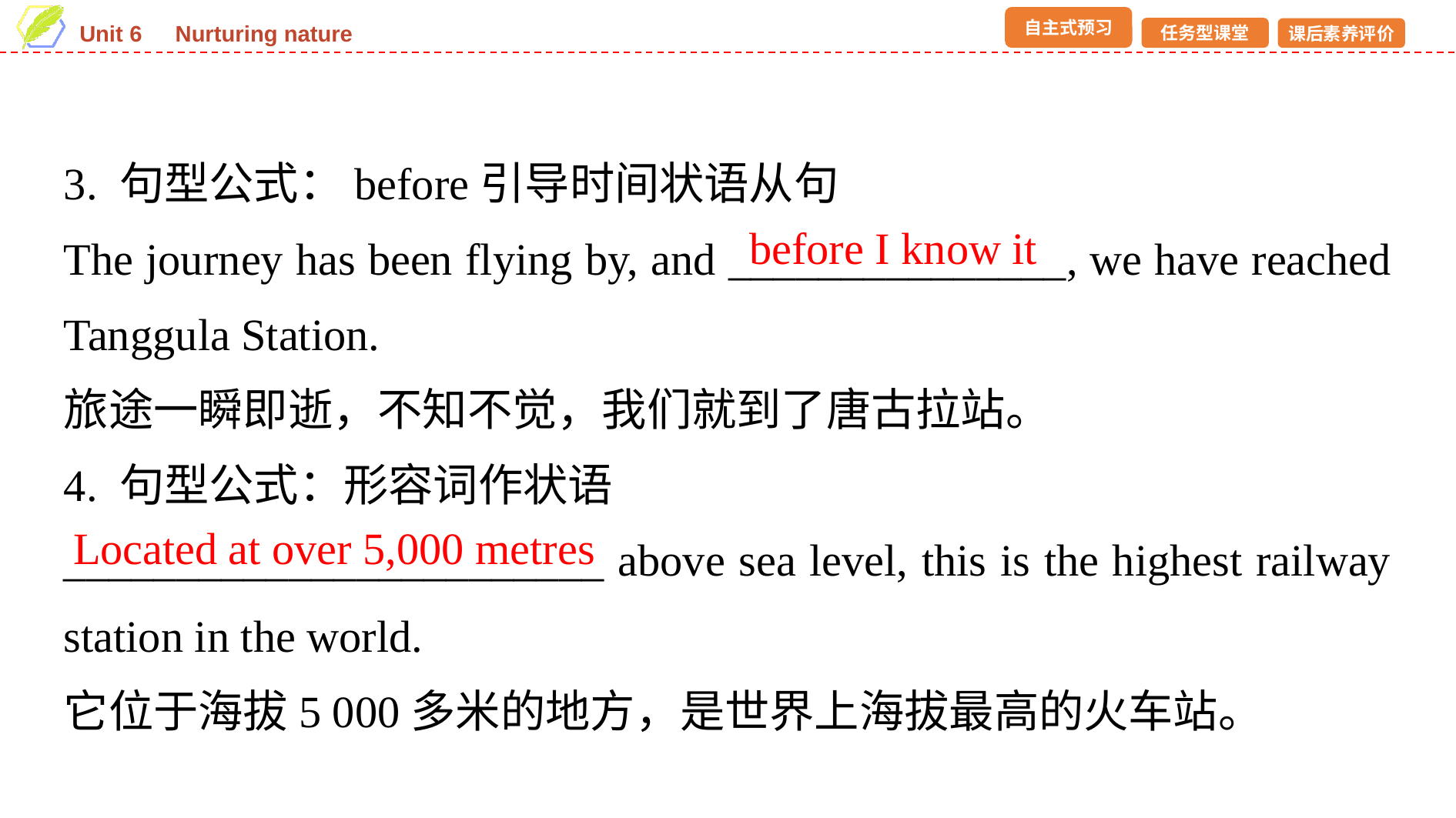

3. 句型公式：before引导时间状语从句
The journey has been flying by, and _______________, we have reached Tanggula Station.
旅途一瞬即逝，不知不觉，我们就到了唐古拉站。
4. 句型公式：形容词作状语
________________________ above sea level, this is the highest railway station in the world.
它位于海拔5 000多米的地方，是世界上海拔最高的火车站。
before I know it
Located at over 5,000 metres